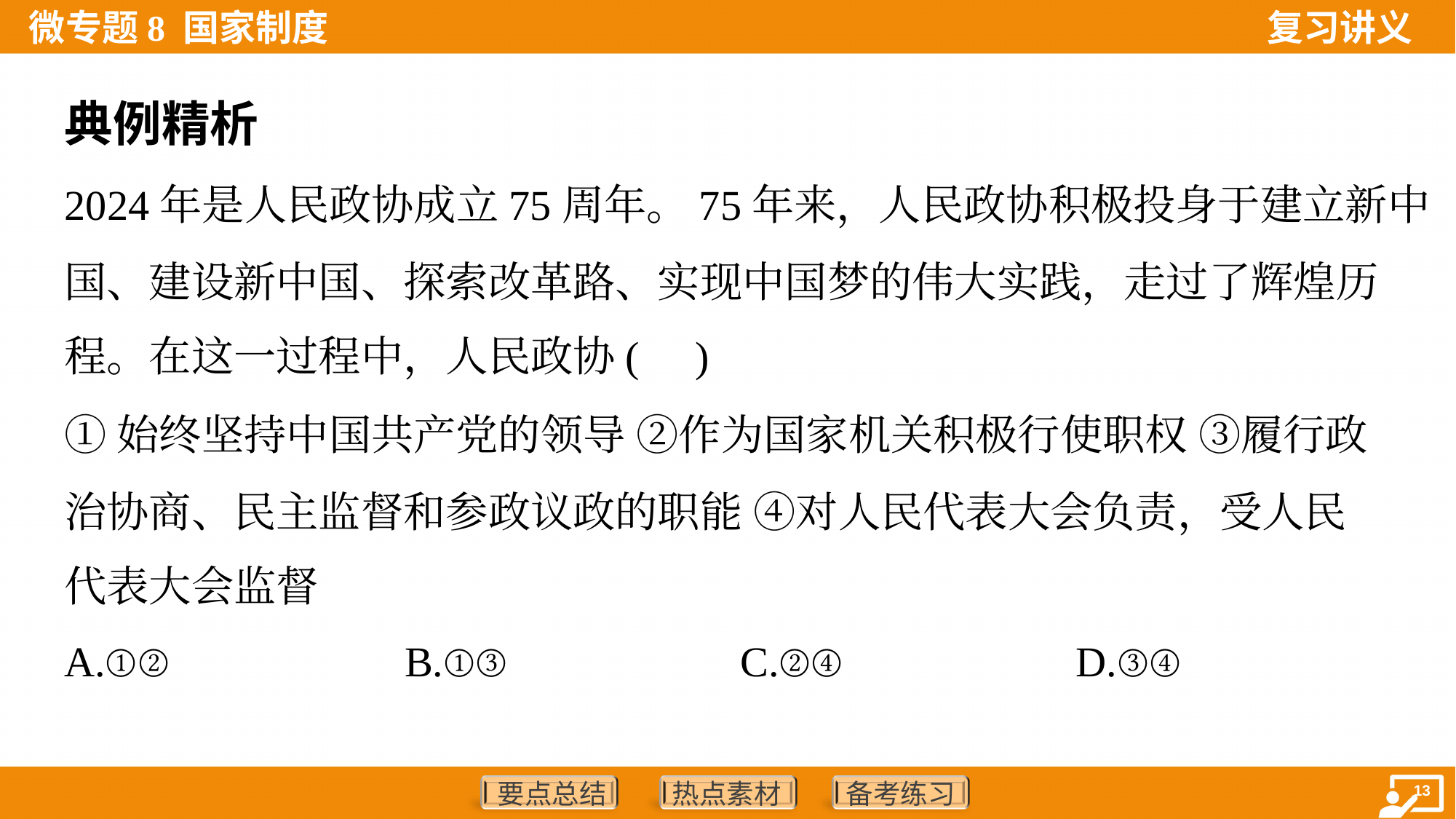

典例精析
2024年是人民政协成立75周年。75年来，人民政协积极投身于建立新中
国、建设新中国、探索改革路、实现中国梦的伟大实践，走过了辉煌历
程。在这一过程中，人民政协(     )
①始终坚持中国共产党的领导 ②作为国家机关积极行使职权 ③履行政
治协商、民主监督和参政议政的职能 ④对人民代表大会负责，受人民
代表大会监督
A.①②	B.①③	C.②④	D.③④